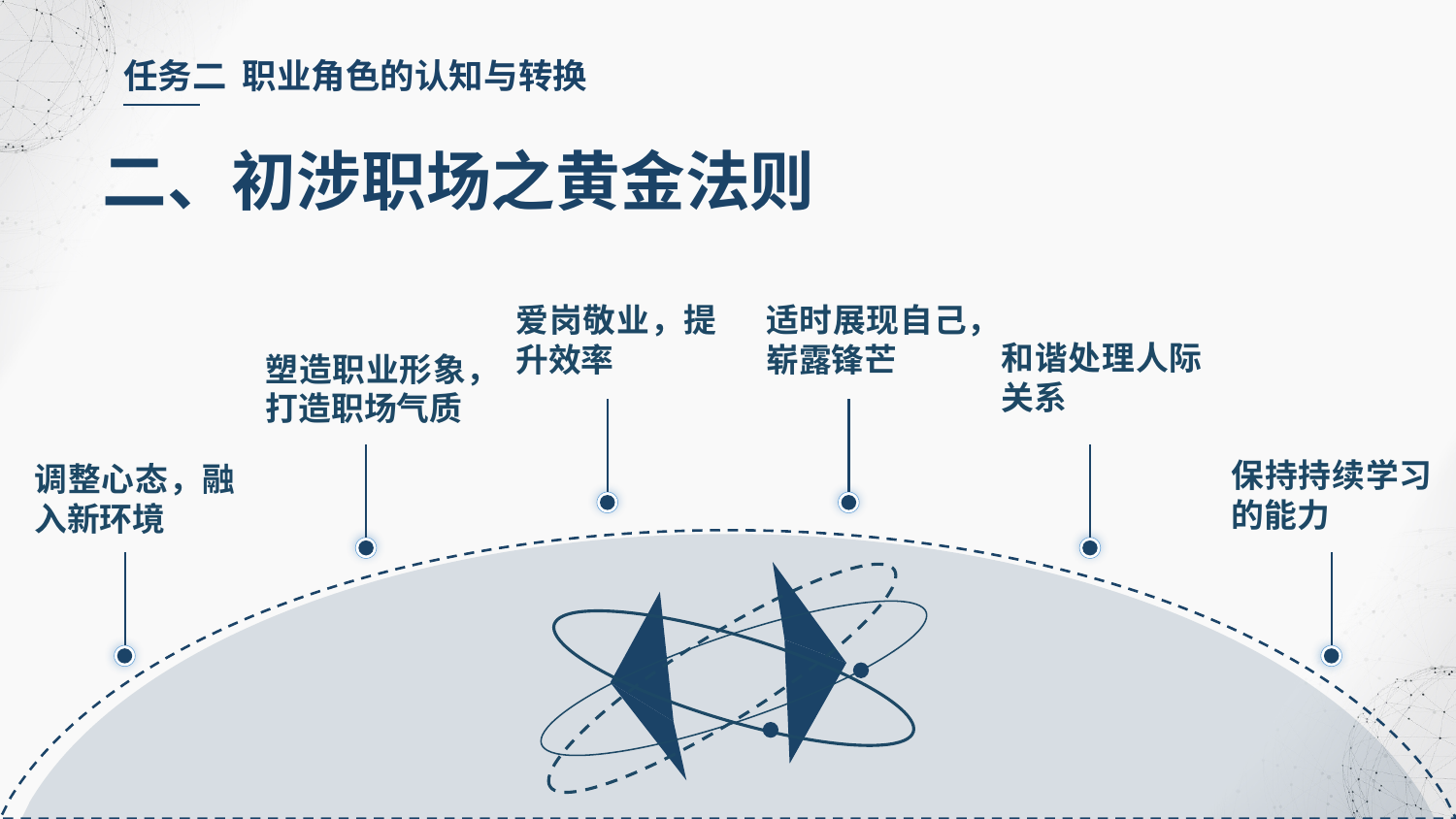

任务二  职业角色的认知与转换
二、初涉职场之黄金法则
爱岗敬业，提升效率
适时展现自己，崭露锋芒
塑造职业形象，打造职场气质
和谐处理人际关系
调整心态，融入新环境
保持持续学习的能力